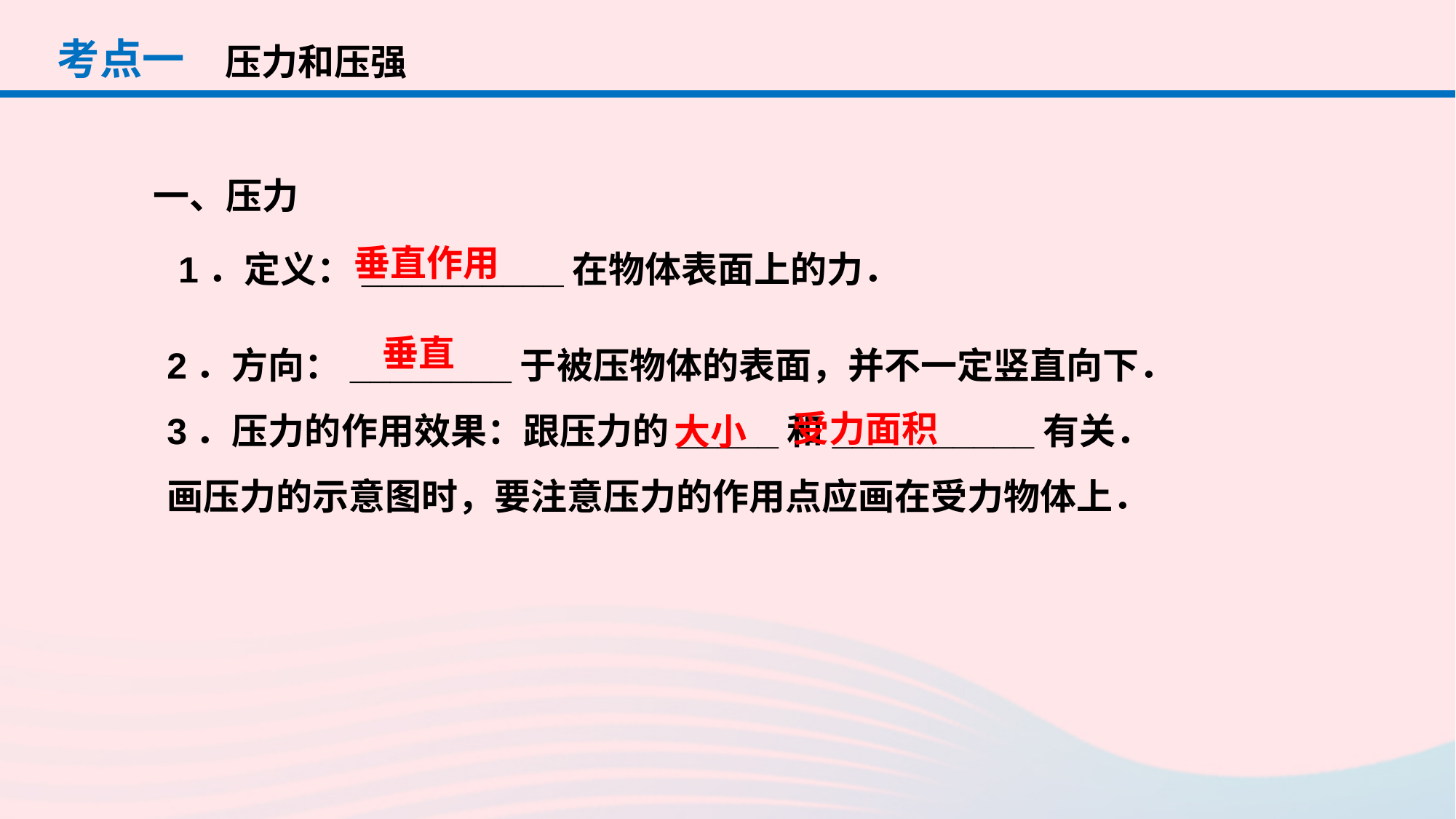

考点一
压力和压强
一、压力
垂直作用
1．定义：__________在物体表面上的力．
垂直
2．方向：________于被压物体的表面，并不一定竖直向下．
3．压力的作用效果：跟压力的_____和__________有关．
画压力的示意图时，要注意压力的作用点应画在受力物体上．
受力面积
大小